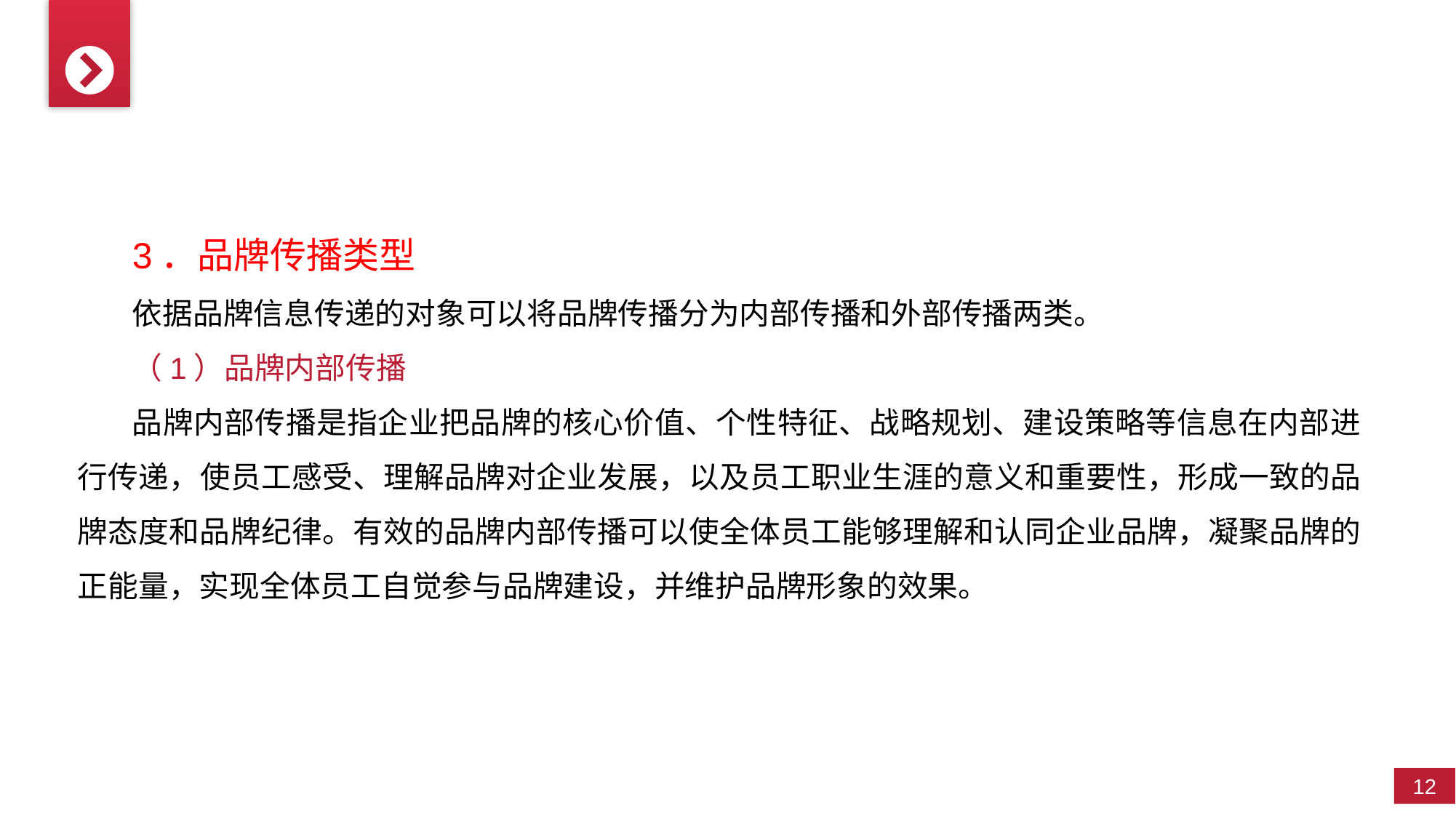

3．品牌传播类型
依据品牌信息传递的对象可以将品牌传播分为内部传播和外部传播两类。
（1）品牌内部传播
品牌内部传播是指企业把品牌的核心价值、个性特征、战略规划、建设策略等信息在内部进行传递，使员工感受、理解品牌对企业发展，以及员工职业生涯的意义和重要性，形成一致的品牌态度和品牌纪律。有效的品牌内部传播可以使全体员工能够理解和认同企业品牌，凝聚品牌的正能量，实现全体员工自觉参与品牌建设，并维护品牌形象的效果。